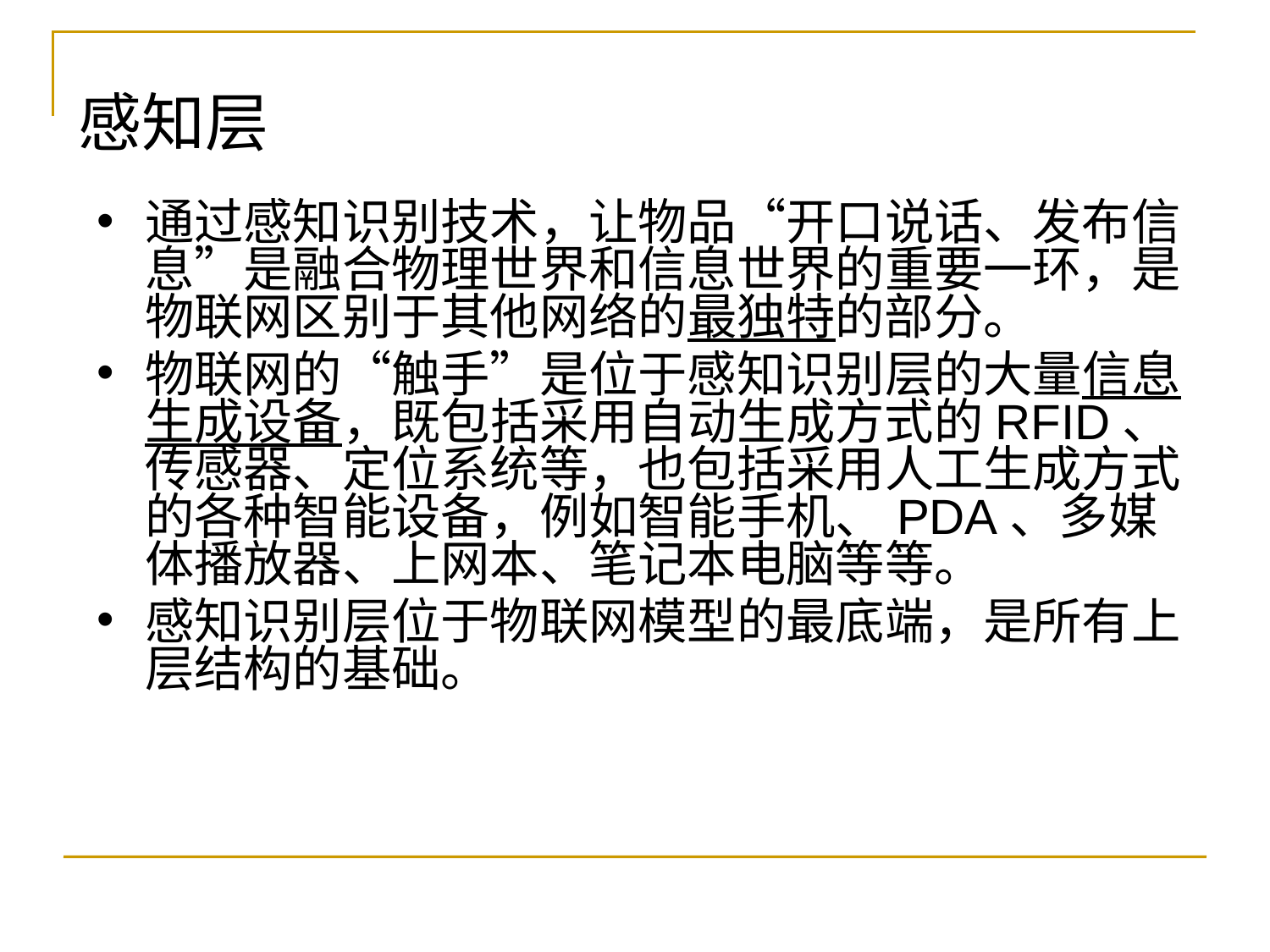

感知层
通过感知识别技术，让物品“开口说话、发布信息”是融合物理世界和信息世界的重要一环，是物联网区别于其他网络的最独特的部分。
物联网的“触手”是位于感知识别层的大量信息生成设备，既包括采用自动生成方式的RFID、传感器、定位系统等，也包括采用人工生成方式的各种智能设备，例如智能手机、PDA、多媒体播放器、上网本、笔记本电脑等等。
感知识别层位于物联网模型的最底端，是所有上层结构的基础。